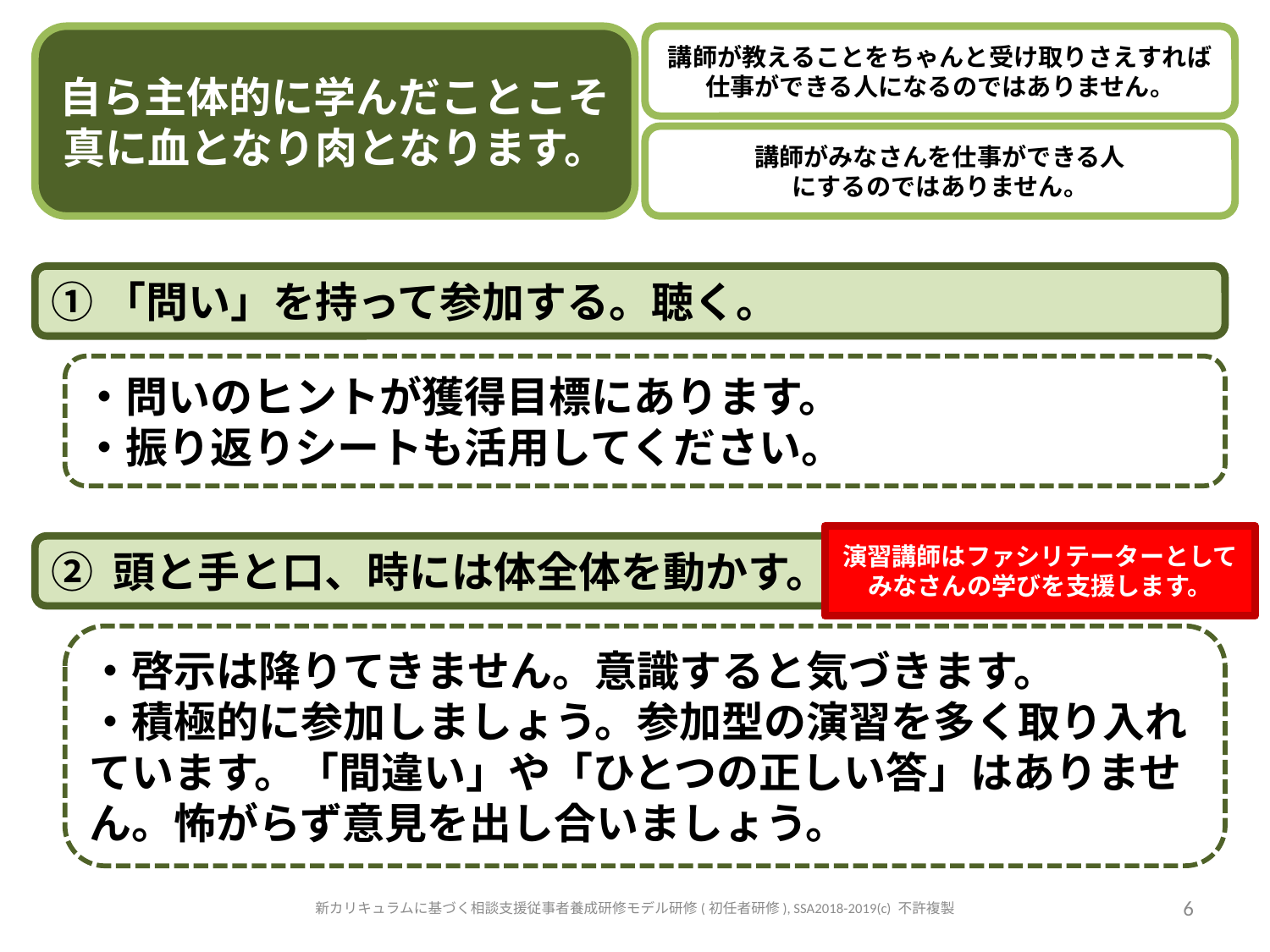

自ら主体的に学んだことこそ
真に血となり肉となります。
講師が教えることをちゃんと受け取りさえすれば
仕事ができる人になるのではありません。
講師がみなさんを仕事ができる人
にするのではありません。
①「問い」を持って参加する。聴く。
・問いのヒントが獲得目標にあります。
・振り返りシートも活用してください。
演習講師はファシリテーターとして
みなさんの学びを支援します。
② 頭と手と口、時には体全体を動かす。
・啓示は降りてきません。意識すると気づきます。
・積極的に参加しましょう。参加型の演習を多く取り入れています。「間違い」や「ひとつの正しい答」はありません。怖がらず意見を出し合いましょう。
新カリキュラムに基づく相談支援従事者養成研修モデル研修(初任者研修), SSA2018-2019(c) 不許複製
6